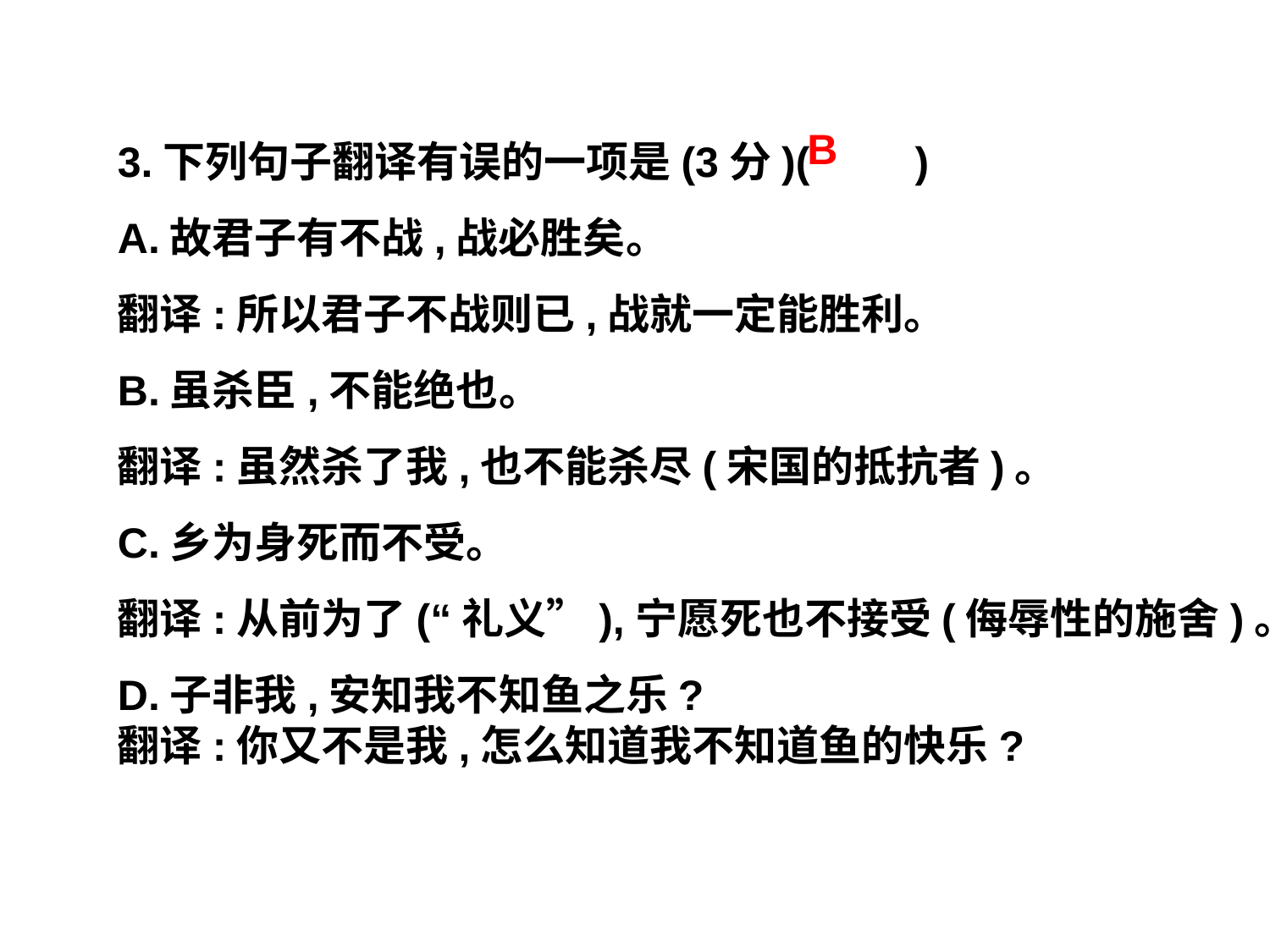

3.下列句子翻译有误的一项是(3分)(　　)
A.故君子有不战,战必胜矣。
翻译:所以君子不战则已,战就一定能胜利。
B.虽杀臣,不能绝也。
翻译:虽然杀了我,也不能杀尽(宋国的抵抗者)。
C.乡为身死而不受。
翻译:从前为了(“礼义”),宁愿死也不接受(侮辱性的施舍)。
D.子非我,安知我不知鱼之乐?
翻译:你又不是我,怎么知道我不知道鱼的快乐?
B